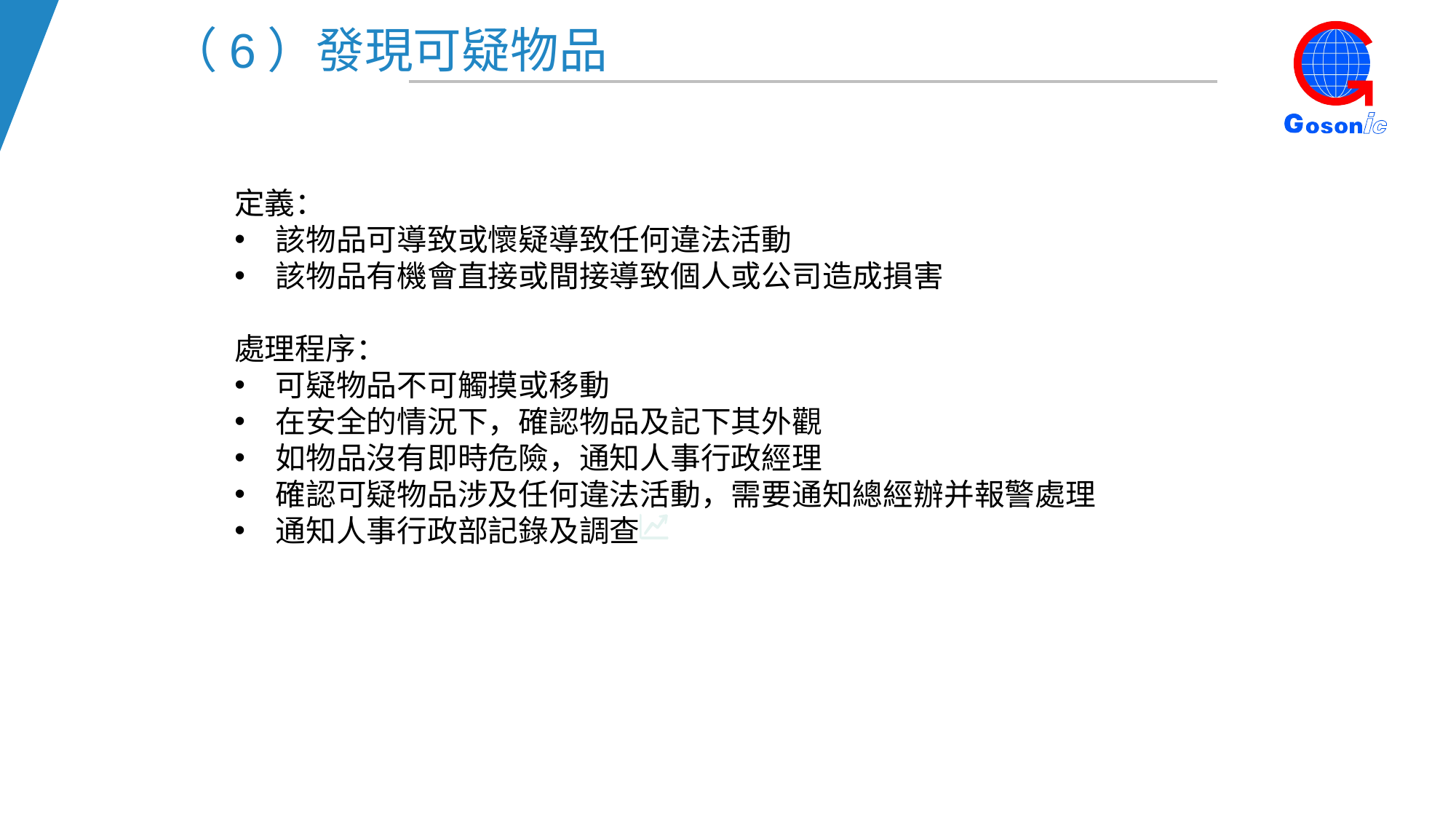

（6）發現可疑物品
定義：
該物品可導致或懷疑導致任何違法活動
該物品有機會直接或間接導致個人或公司造成損害

處理程序：
可疑物品不可觸摸或移動
在安全的情況下，確認物品及記下其外觀
如物品沒有即時危險，通知人事行政經理
確認可疑物品涉及任何違法活動，需要通知總經辦并報警處理
通知人事行政部記錄及調查